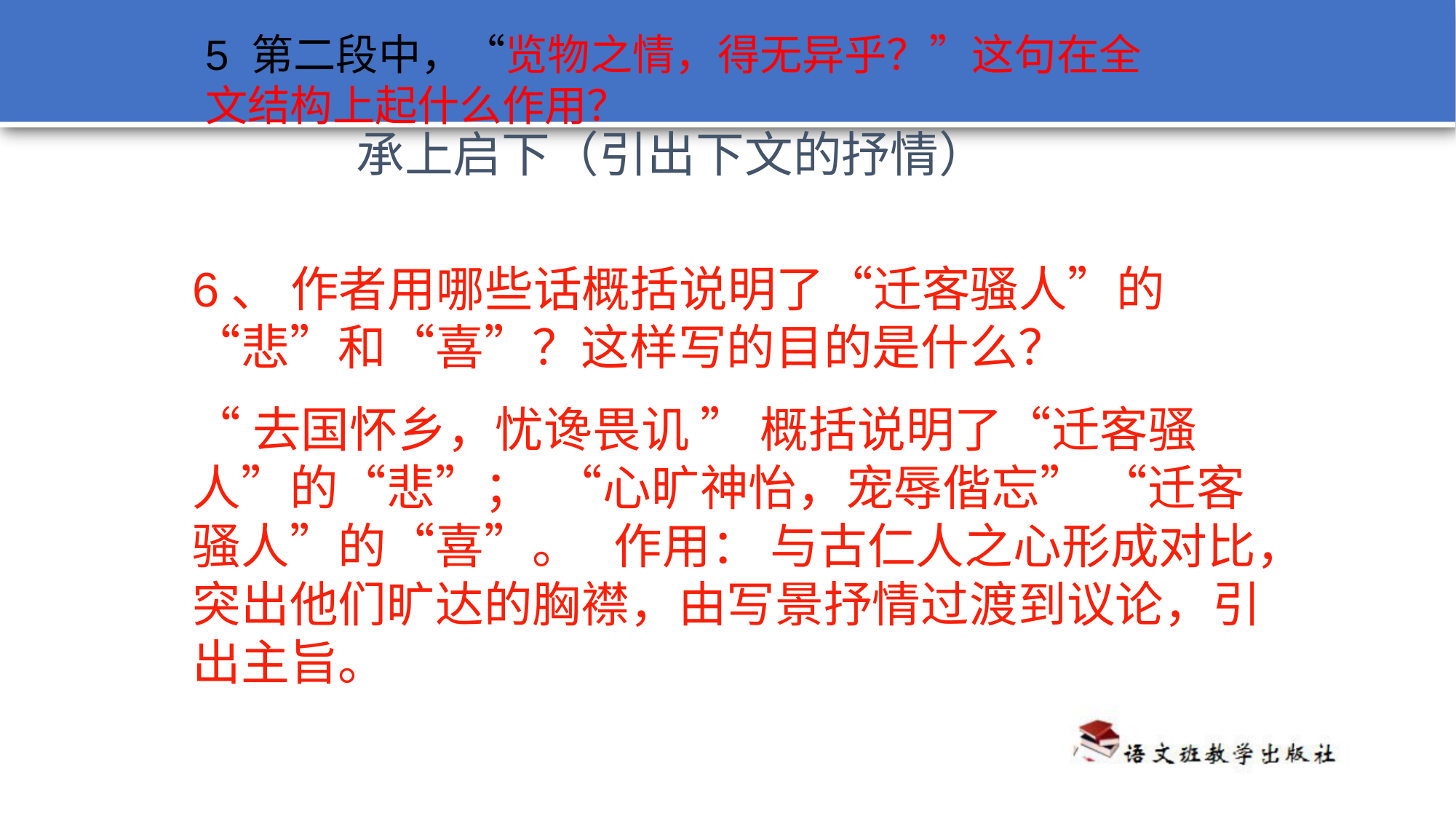

5 第二段中，“览物之情，得无异乎？”这句在全文结构上起什么作用？
承上启下（引出下文的抒情）

6、 作者用哪些话概括说明了“迁客骚人”的“悲”和“喜”？这样写的目的是什么？
“去国怀乡，忧谗畏讥 ” 概括说明了“迁客骚人”的“悲”；  “心旷神怡，宠辱偕忘” “迁客骚人”的“喜”。   作用： 与古仁人之心形成对比，突出他们旷达的胸襟，由写景抒情过渡到议论，引出主旨。